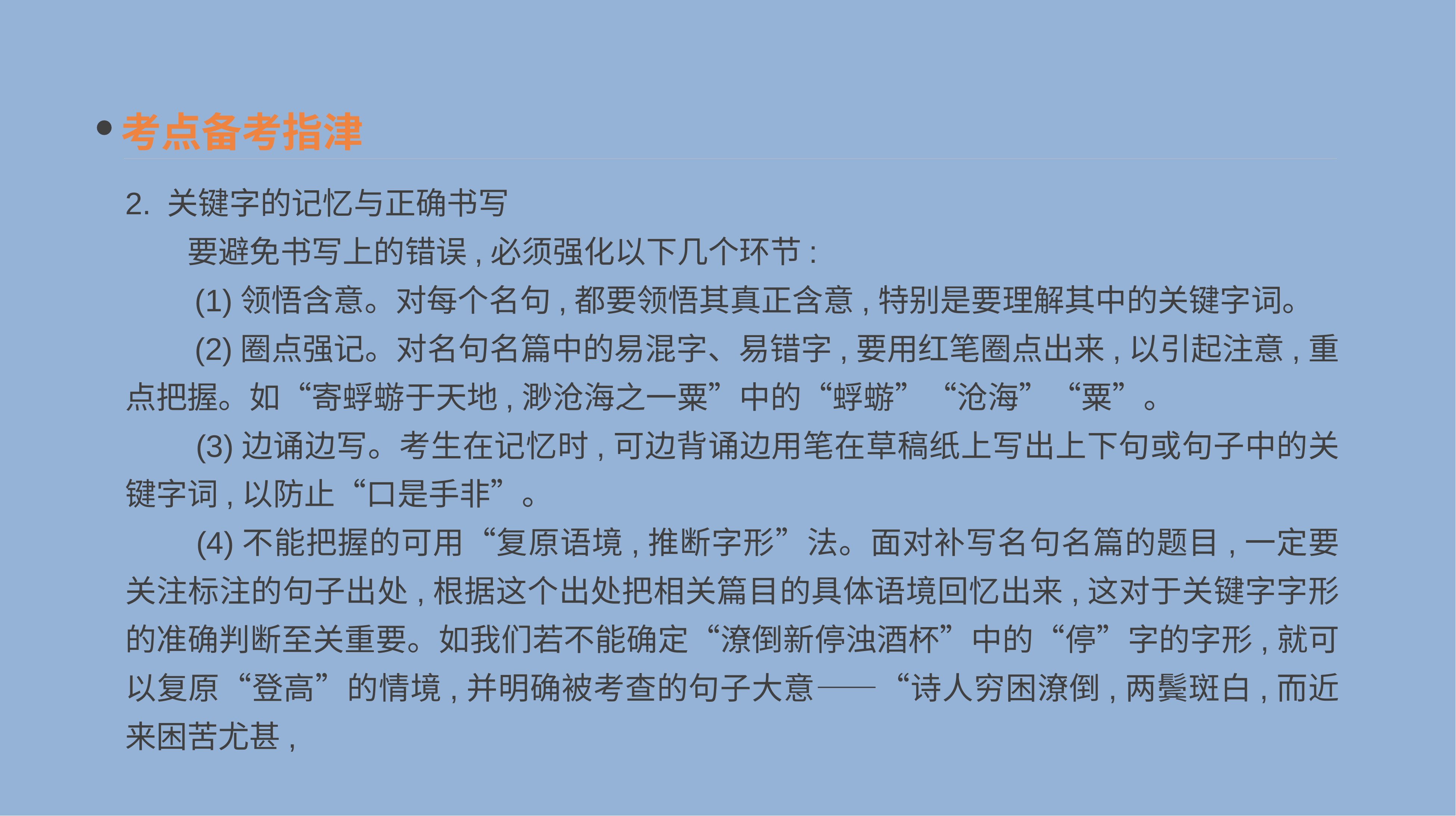

考点备考指津

2. 关键字的记忆与正确书写
　　要避免书写上的错误,必须强化以下几个环节:
　　(1)领悟含意。对每个名句,都要领悟其真正含意,特别是要理解其中的关键字词。
　　(2)圈点强记。对名句名篇中的易混字、易错字,要用红笔圈点出来,以引起注意,重点把握。如“寄蜉蝣于天地,渺沧海之一粟”中的“蜉蝣”“沧海”“粟”。
　　(3)边诵边写。考生在记忆时,可边背诵边用笔在草稿纸上写出上下句或句子中的关键字词,以防止“口是手非”。
　　(4)不能把握的可用“复原语境,推断字形”法。面对补写名句名篇的题目,一定要关注标注的句子出处,根据这个出处把相关篇目的具体语境回忆出来,这对于关键字字形的准确判断至关重要。如我们若不能确定“潦倒新停浊酒杯”中的“停”字的字形,就可以复原“登高”的情境,并明确被考查的句子大意——“诗人穷困潦倒,两鬓斑白,而近来困苦尤甚,